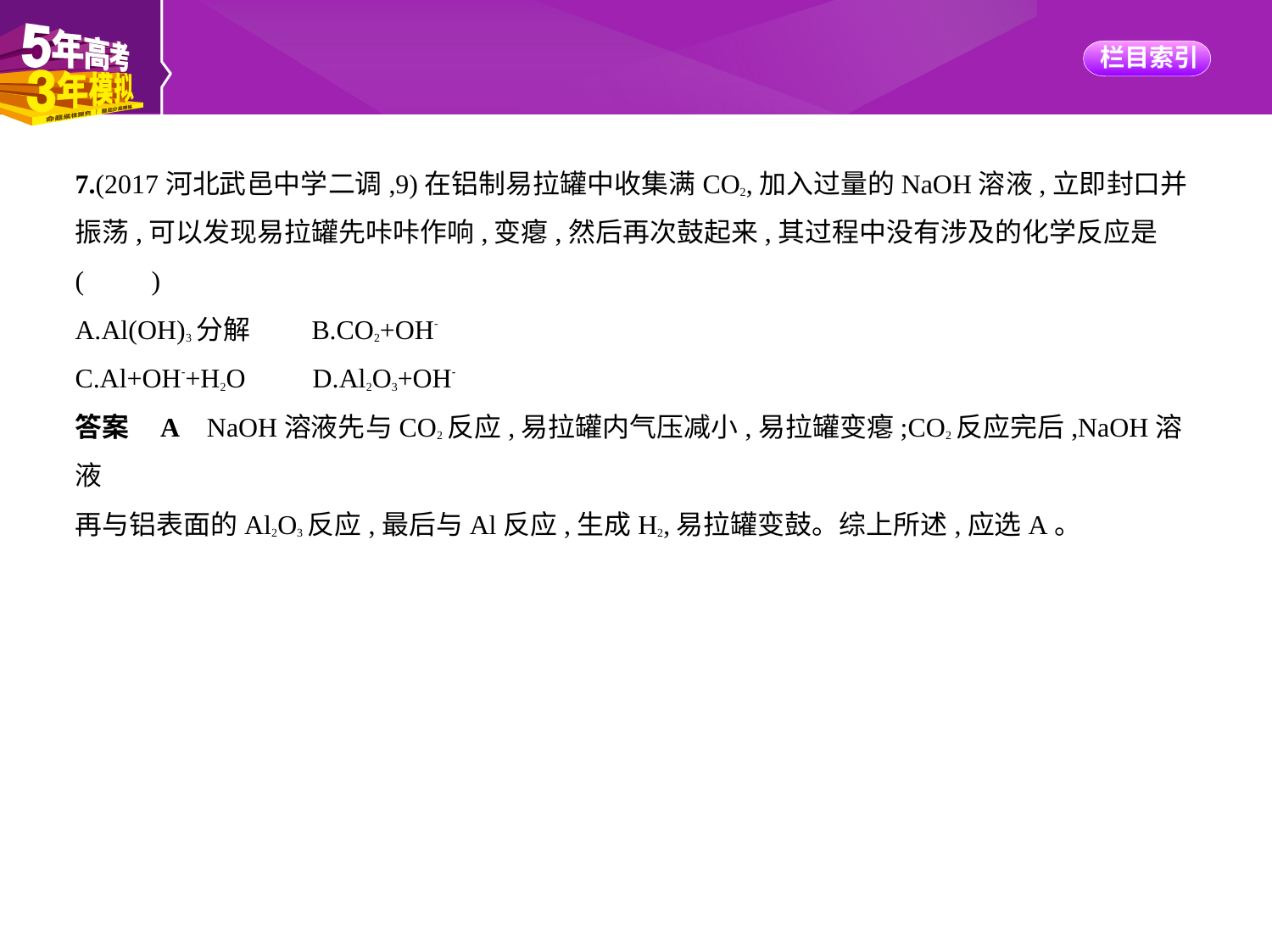

7.(2017河北武邑中学二调,9)在铝制易拉罐中收集满CO2,加入过量的NaOH溶液,立即封口并
振荡,可以发现易拉罐先咔咔作响,变瘪,然后再次鼓起来,其过程中没有涉及的化学反应是
(　　)
A.Al(OH)3分解　　B.CO2+OH-
C.Al+OH-+H2O　　D.Al2O3+OH-
答案    A    NaOH溶液先与CO2反应,易拉罐内气压减小,易拉罐变瘪;CO2反应完后,NaOH溶液
再与铝表面的Al2O3反应,最后与Al反应,生成H2,易拉罐变鼓。综上所述,应选A。